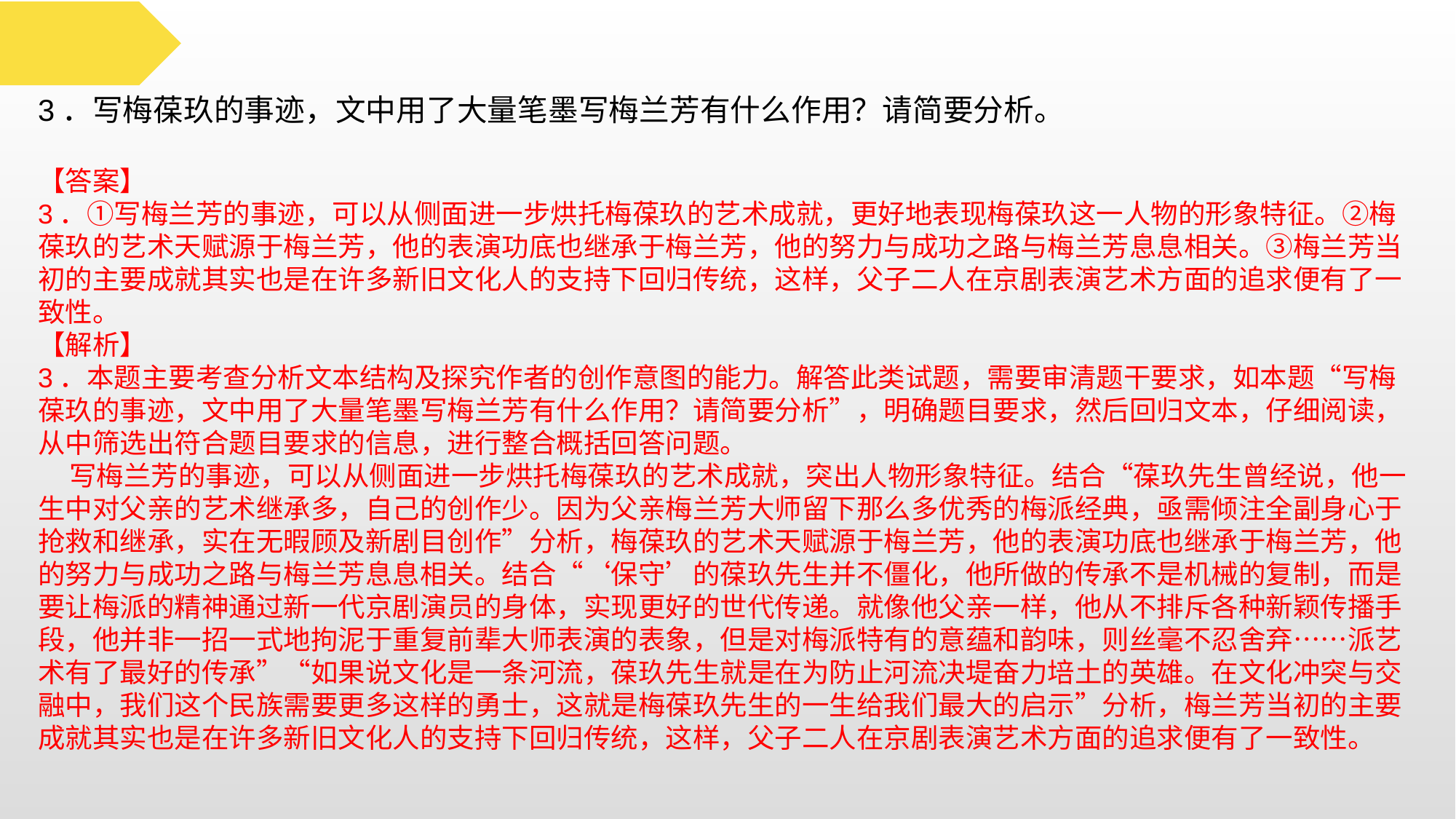

3．写梅葆玖的事迹，文中用了大量笔墨写梅兰芳有什么作用？请简要分析。

【答案】
3．①写梅兰芳的事迹，可以从侧面进一步烘托梅葆玖的艺术成就，更好地表现梅葆玖这一人物的形象特征。②梅葆玖的艺术天赋源于梅兰芳，他的表演功底也继承于梅兰芳，他的努力与成功之路与梅兰芳息息相关。③梅兰芳当初的主要成就其实也是在许多新旧文化人的支持下回归传统，这样，父子二人在京剧表演艺术方面的追求便有了一致性。
【解析】
3．本题主要考查分析文本结构及探究作者的创作意图的能力。解答此类试题，需要审清题干要求，如本题“写梅葆玖的事迹，文中用了大量笔墨写梅兰芳有什么作用？请简要分析”，明确题目要求，然后回归文本，仔细阅读，从中筛选出符合题目要求的信息，进行整合概括回答问题。
    写梅兰芳的事迹，可以从侧面进一步烘托梅葆玖的艺术成就，突出人物形象特征。结合“葆玖先生曾经说，他一生中对父亲的艺术继承多，自己的创作少。因为父亲梅兰芳大师留下那么多优秀的梅派经典，亟需倾注全副身心于抢救和继承，实在无暇顾及新剧目创作”分析，梅葆玖的艺术天赋源于梅兰芳，他的表演功底也继承于梅兰芳，他的努力与成功之路与梅兰芳息息相关。结合“‘保守’的葆玖先生并不僵化，他所做的传承不是机械的复制，而是要让梅派的精神通过新一代京剧演员的身体，实现更好的世代传递。就像他父亲一样，他从不排斥各种新颖传播手段，他并非一招一式地拘泥于重复前辈大师表演的表象，但是对梅派特有的意蕴和韵味，则丝毫不忍舍弃……派艺术有了最好的传承”“如果说文化是一条河流，葆玖先生就是在为防止河流决堤奋力培土的英雄。在文化冲突与交融中，我们这个民族需要更多这样的勇士，这就是梅葆玖先生的一生给我们最大的启示”分析，梅兰芳当初的主要成就其实也是在许多新旧文化人的支持下回归传统，这样，父子二人在京剧表演艺术方面的追求便有了一致性。